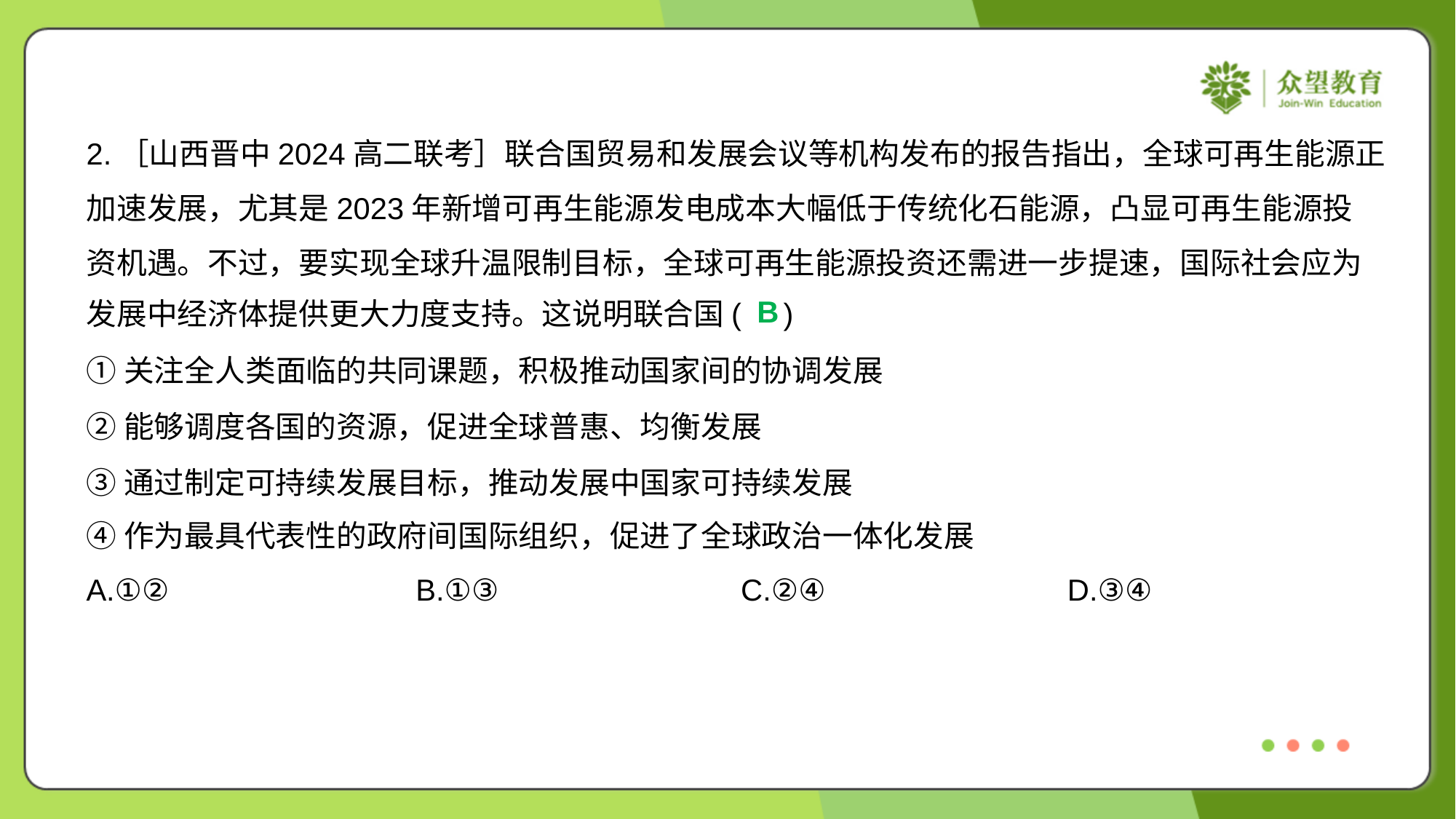

2.［山西晋中2024高二联考］联合国贸易和发展会议等机构发布的报告指出，全球可再生能源正
加速发展，尤其是2023年新增可再生能源发电成本大幅低于传统化石能源，凸显可再生能源投
资机遇。不过，要实现全球升温限制目标，全球可再生能源投资还需进一步提速，国际社会应为
发展中经济体提供更大力度支持。这说明联合国(     )
B
①关注全人类面临的共同课题，积极推动国家间的协调发展
②能够调度各国的资源，促进全球普惠、均衡发展
③通过制定可持续发展目标，推动发展中国家可持续发展
④作为最具代表性的政府间国际组织，促进了全球政治一体化发展
A.①②	B.①③	C.②④	D.③④